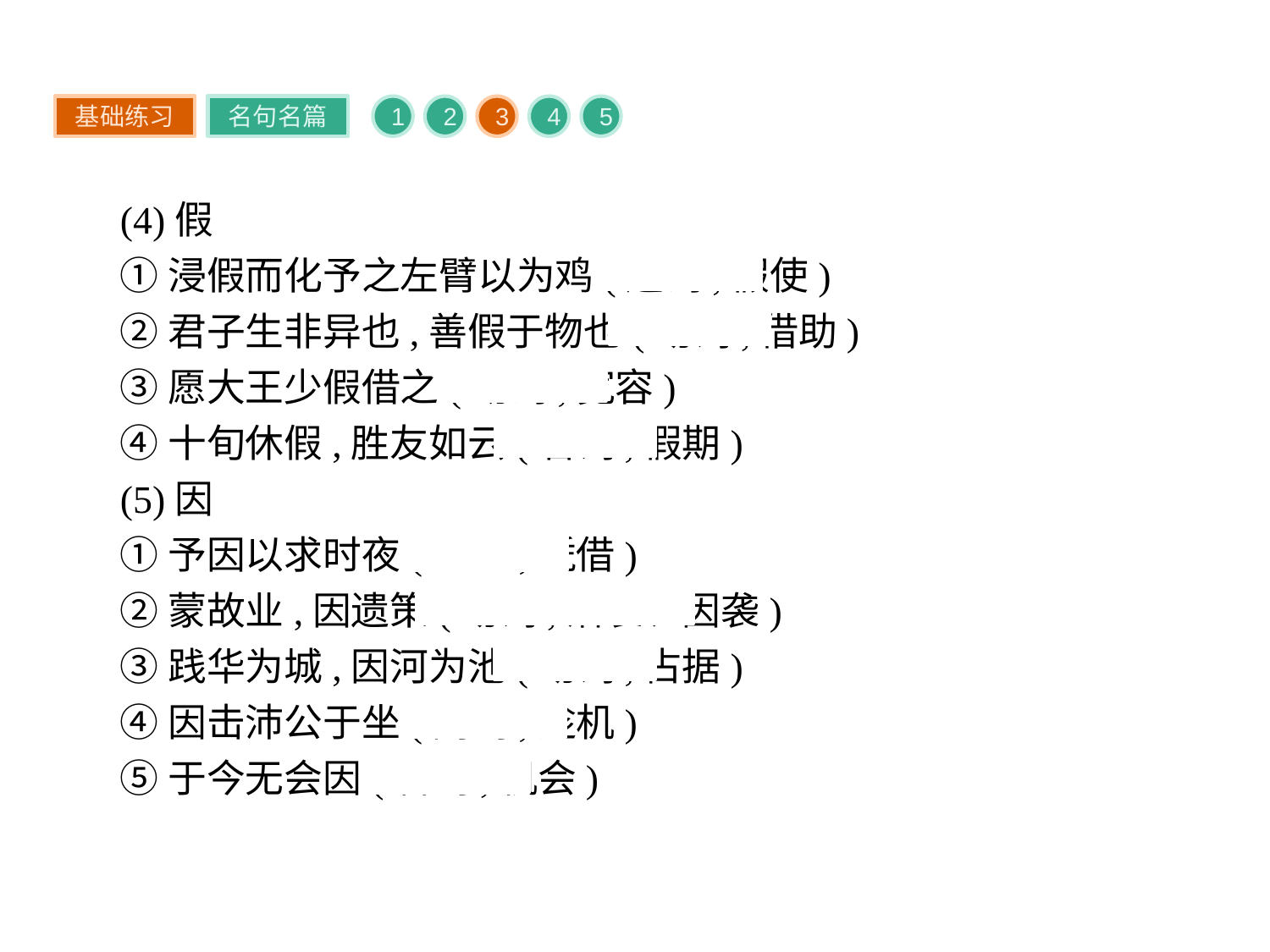

基础练习
名句名篇
1
2
3
4
5
(4)假
①浸假而化予之左臂以为鸡(连词,假使)
②君子生非异也,善假于物也(动词,借助)
③愿大王少假借之(动词,宽容)
④十旬休假,胜友如云(名词,假期)
(5)因
①予因以求时夜(介词,凭借)
②蒙故业,因遗策(动词,沿袭、因袭)
③践华为城,因河为池(动词,占据)
④因击沛公于坐(副词,趁机)
⑤于今无会因(名词,机会)